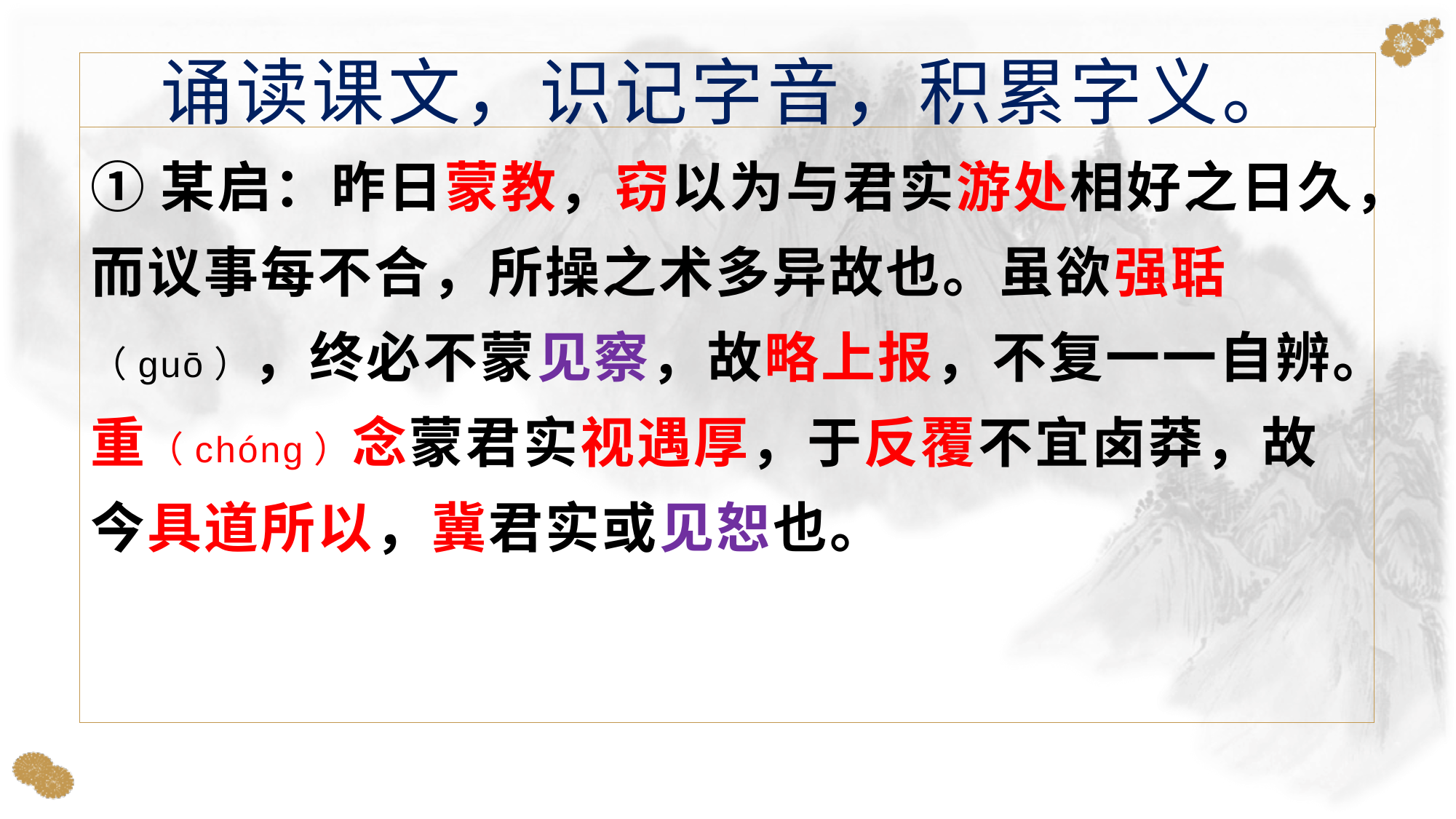

# 诵读课文，识记字音，积累字义。
①某启：昨日蒙教，窃以为与君实游处相好之日久，而议事每不合，所操之术多异故也。虽欲强聒（guō），终必不蒙见察，故略上报，不复一一自辨。重（chóng）念蒙君实视遇厚，于反覆不宜卤莽，故今具道所以，冀君实或见恕也。